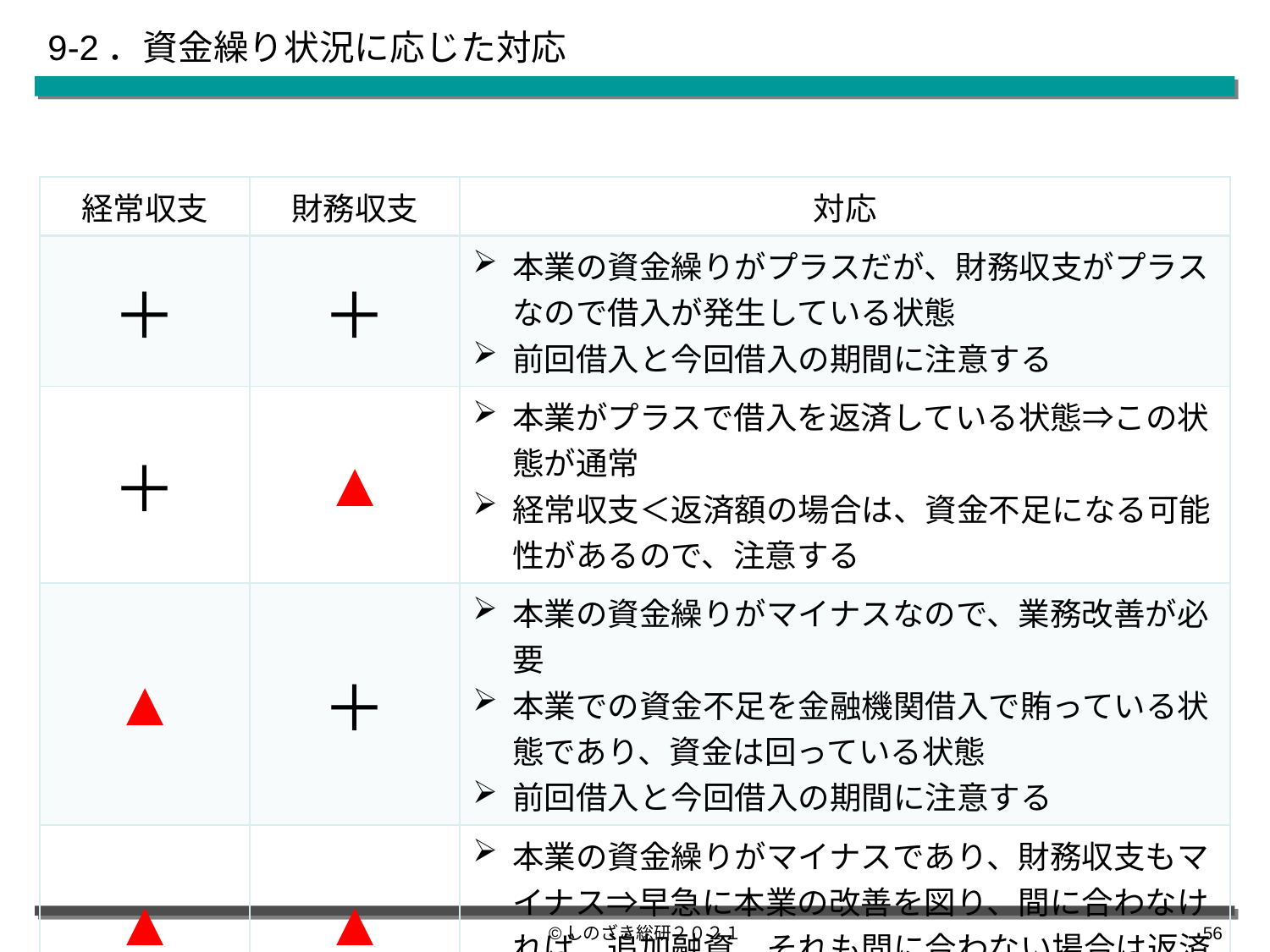

# 9-2．資金繰り状況に応じた対応
| 経常収支 | 財務収支 | 対応 |
| --- | --- | --- |
| ＋ | ＋ | 本業の資金繰りがプラスだが、財務収支がプラスなので借入が発生している状態 前回借入と今回借入の期間に注意する |
| ＋ | ▲ | 本業がプラスで借入を返済している状態⇒この状態が通常 経常収支＜返済額の場合は、資金不足になる可能性があるので、注意する |
| ▲ | ＋ | 本業の資金繰りがマイナスなので、業務改善が必要 本業での資金不足を金融機関借入で賄っている状態であり、資金は回っている状態 前回借入と今回借入の期間に注意する |
| ▲ | ▲ | 本業の資金繰りがマイナスであり、財務収支もマイナス⇒早急に本業の改善を図り、間に合わなければ、追加融資、それも間に合わない場合は返済をリスケする |
©しのざき総研２０２１
56